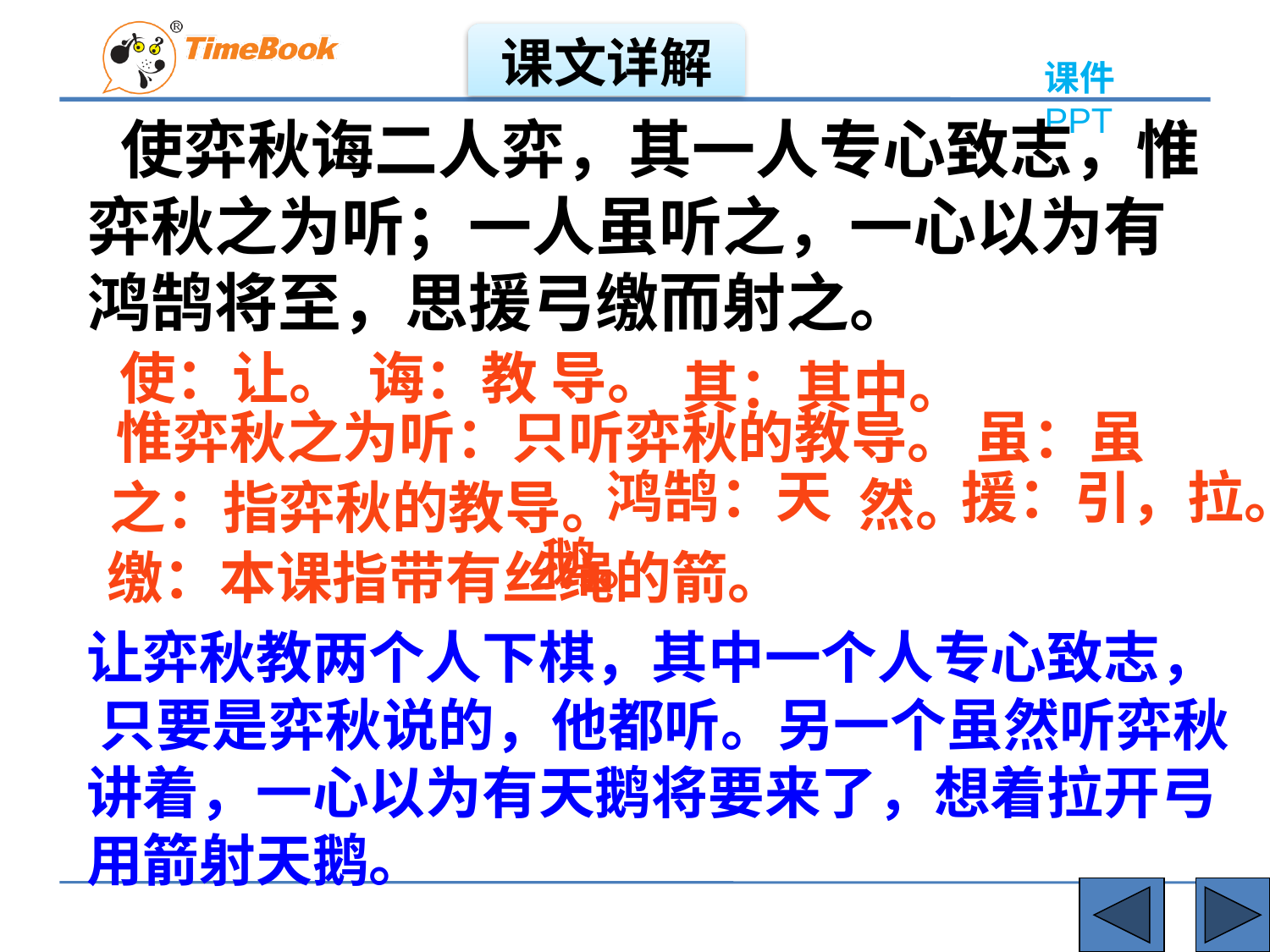

课文详解
 使弈秋诲二人弈，其一人专心致志，惟弈秋之为听；一人虽听之，一心以为有鸿鹄将至，思援弓缴而射之。
   使：让。
      诲：教 导。
           其：其中。
  惟弈秋之为听：只听弈秋的教导。
        虽：虽然。
    鸿鹄：天鹅。
       援：引，拉。
   之：指弈秋的教导。
  缴：本课指带有丝绳的箭。
让弈秋教两个人下棋，其中一个人专心致志，     只要是弈秋说的，他都听。另一个虽然听弈秋讲着，一心以为有天鹅将要来了，想着拉开弓用箭射天鹅。